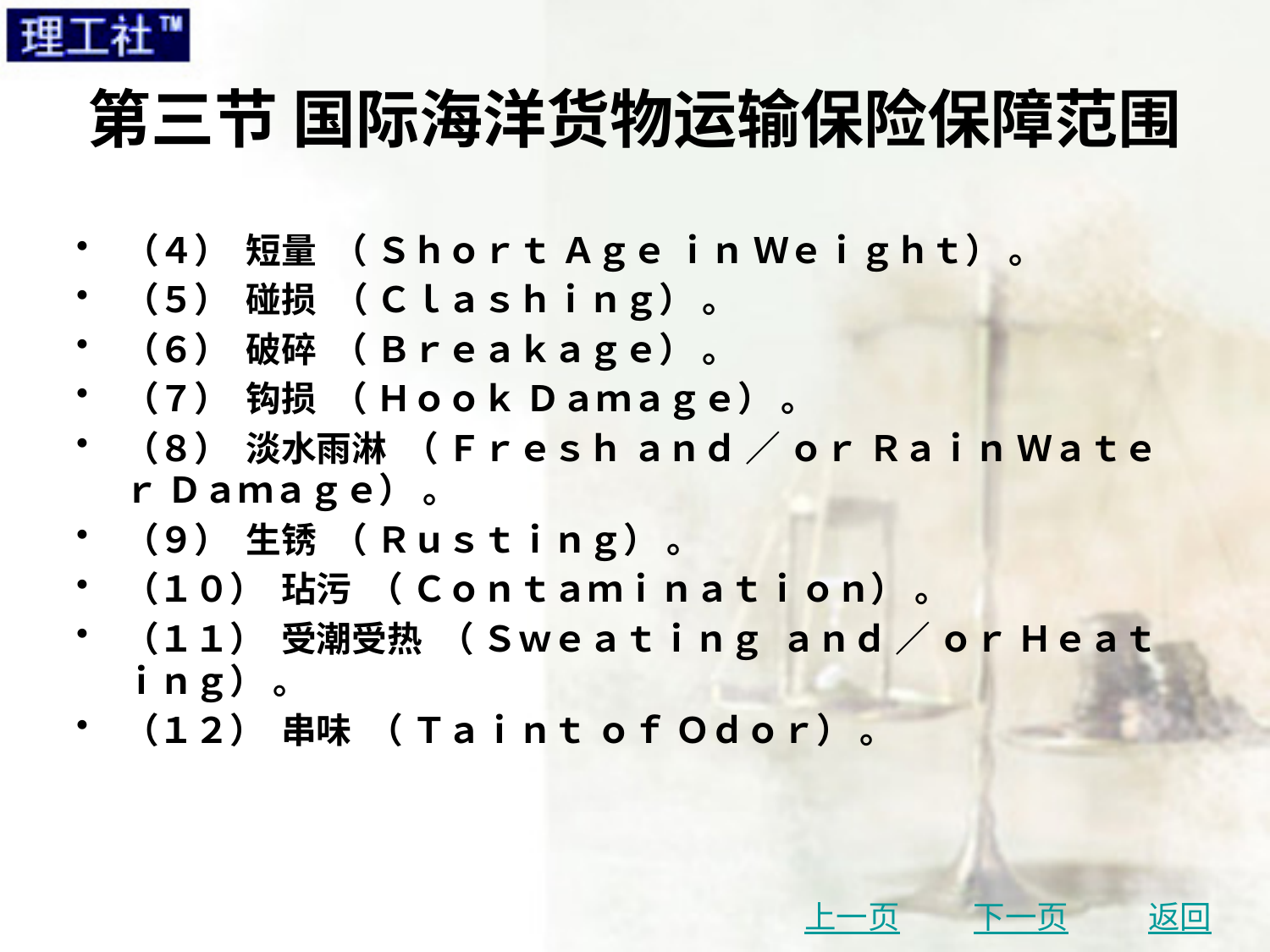

# 第三节 国际海洋货物运输保险保障范围
（４）  短量  （ Ｓｈｏｒｔ Ａｇｅ ｉｎ Ｗｅｉｇｈｔ） 。
（５）  碰损  （ Ｃｌａｓｈｉｎｇ） 。
（６）  破碎  （ Ｂｒｅａｋａｇｅ） 。
（７）  钩损  （ Ｈｏｏｋ Ｄａｍａｇｅ） 。
（８）  淡水雨淋  （ Ｆｒｅｓｈ ａｎｄ ／ ｏｒ Ｒａｉｎ Ｗａｔｅｒ Ｄａｍａｇｅ） 。
（９）  生锈  （ Ｒｕｓｔｉｎｇ） 。
（１０）  玷污  （ Ｃｏｎｔａｍｉｎａｔｉｏｎ） 。
（１１）  受潮受热  （ Ｓｗｅａｔｉｎｇ  ａｎｄ ／ ｏｒ Ｈｅａｔｉｎｇ） 。
（１２）  串味  （ Ｔａｉｎｔ ｏｆ Ｏｄｏｒ） 。
上一页
下一页
返回